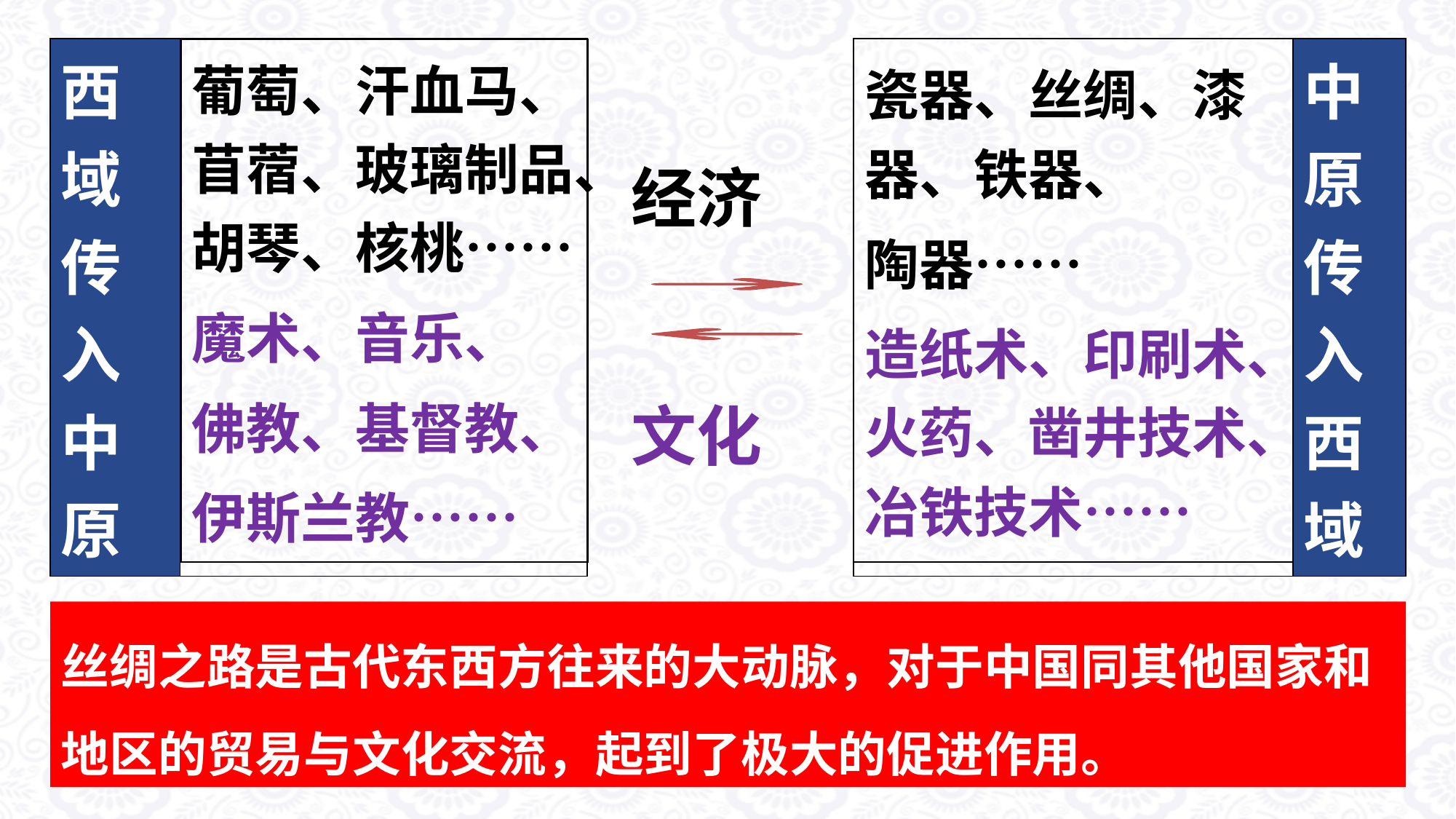

| 瓷器、丝绸、漆器、铁器、 陶器…… 造纸术、印刷术、火药、凿井技术、冶铁技术…… |
| --- |
| 西域传入中原 |  |
| --- | --- |
|  | 中原传入西域 |
| --- | --- |
| 葡萄、汗血马、苜蓿、玻璃制品、胡琴、核桃…… 魔术、音乐、 佛教、基督教、 伊斯兰教…… |
| --- |
经济

文化
丝绸之路是古代东西方往来的大动脉，对于中国同其他国家和地区的贸易与文化交流，起到了极大的促进作用。